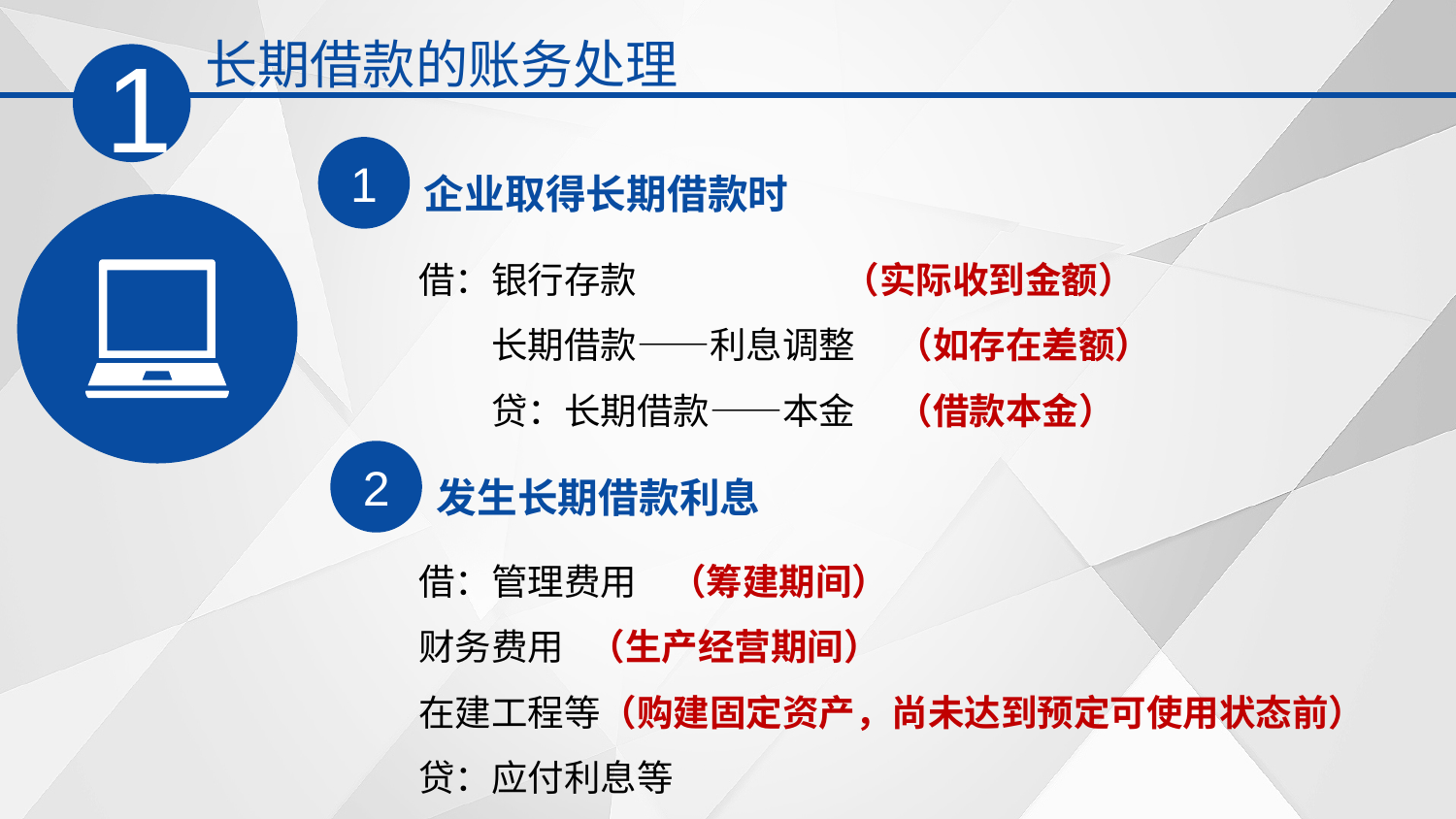

长期借款的账务处理
1

1
企业取得长期借款时

借：银行存款                         （实际收到金额）
　　长期借款——利息调整     （如存在差额）
　　贷：长期借款——本金     （借款本金）
2
发生长期借款利息
借：管理费用    （筹建期间）
财务费用   （生产经营期间）
在建工程等（购建固定资产，尚未达到预定可使用状态前）
贷：应付利息等